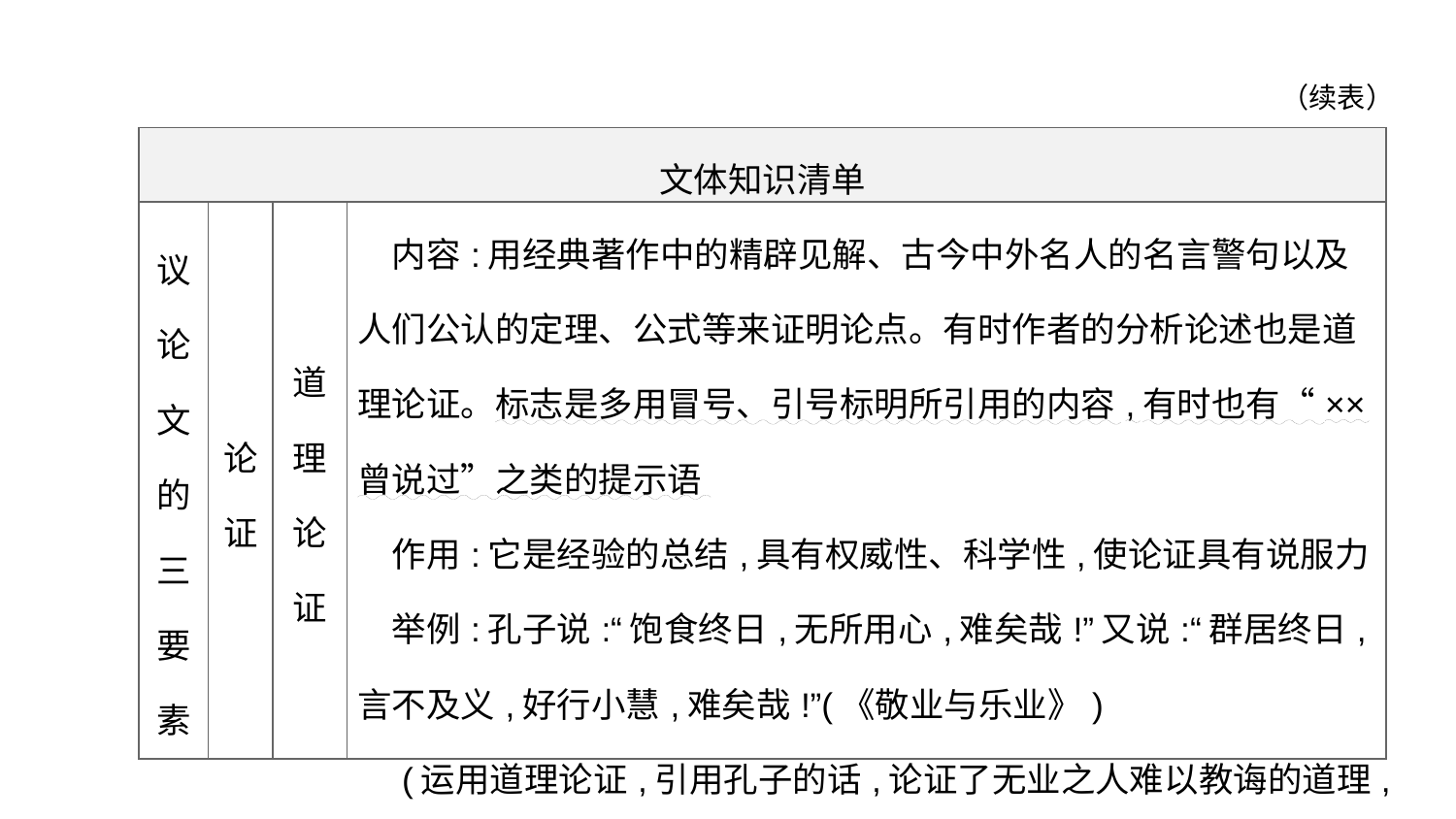

（续表）
| 文体知识清单 |  |  |  |
| --- | --- | --- | --- |
| 议 论 文 的 三 要 素 | 论 证 | 道 理 论 证 | 内容:用经典著作中的精辟见解、古今中外名人的名言警句以及人们公认的定理、公式等来证明论点。有时作者的分析论述也是道理论证。标志是多用冒号、引号标明所引用的内容,有时也有“××曾说过”之类的提示语 　作用:它是经验的总结,具有权威性、科学性,使论证具有说服力 　举例:孔子说:“饱食终日,无所用心,难矣哉!”又说:“群居终日,言不及义,好行小慧,难矣哉!”(《敬业与乐业》) 　(运用道理论证,引用孔子的话,论证了无业之人难以教诲的道理,从反面强调了有业的必要性) |